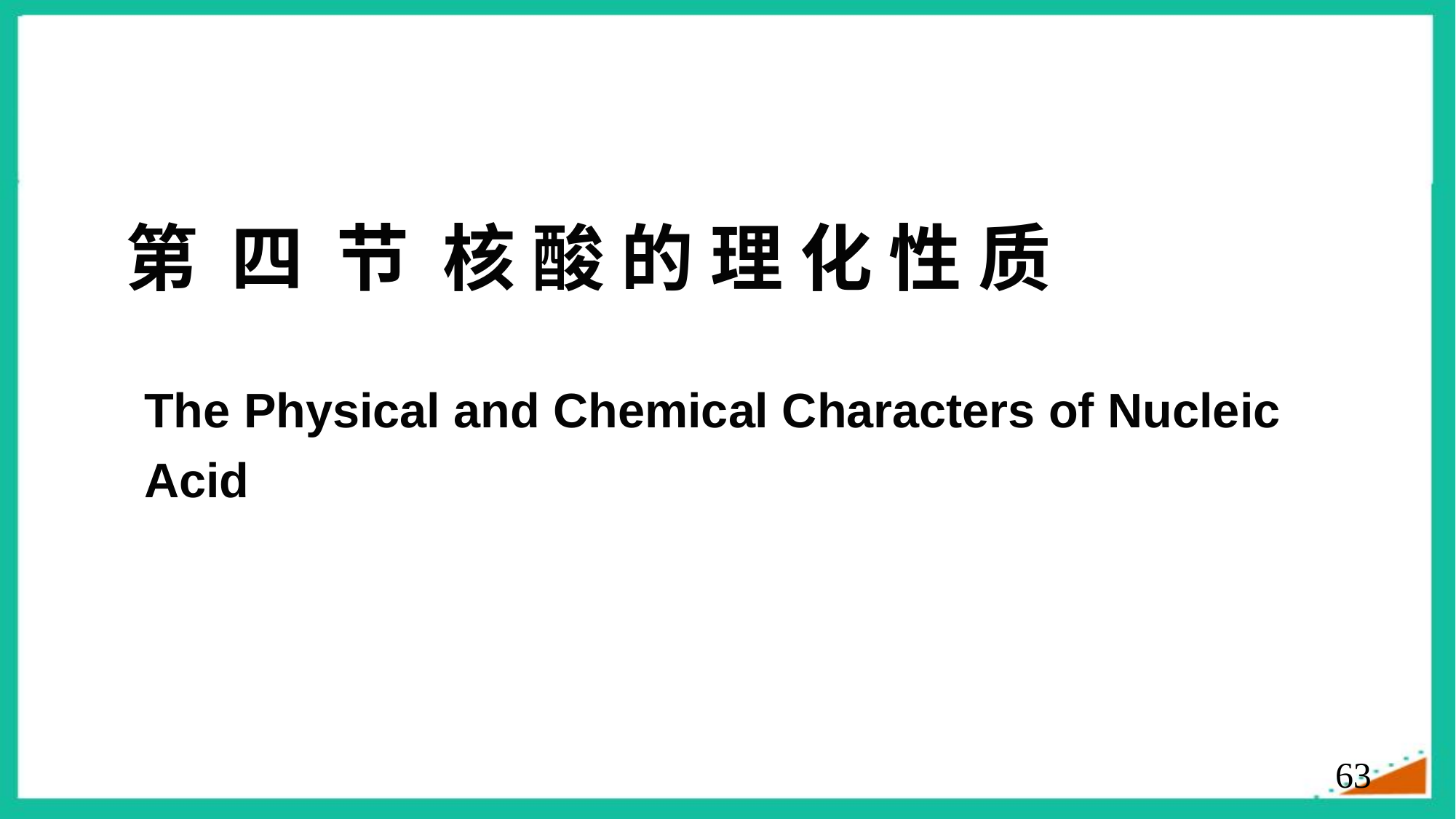

第  四  节  核 酸 的 理 化 性 质

The Physical and Chemical Characters of Nucleic Acid
63